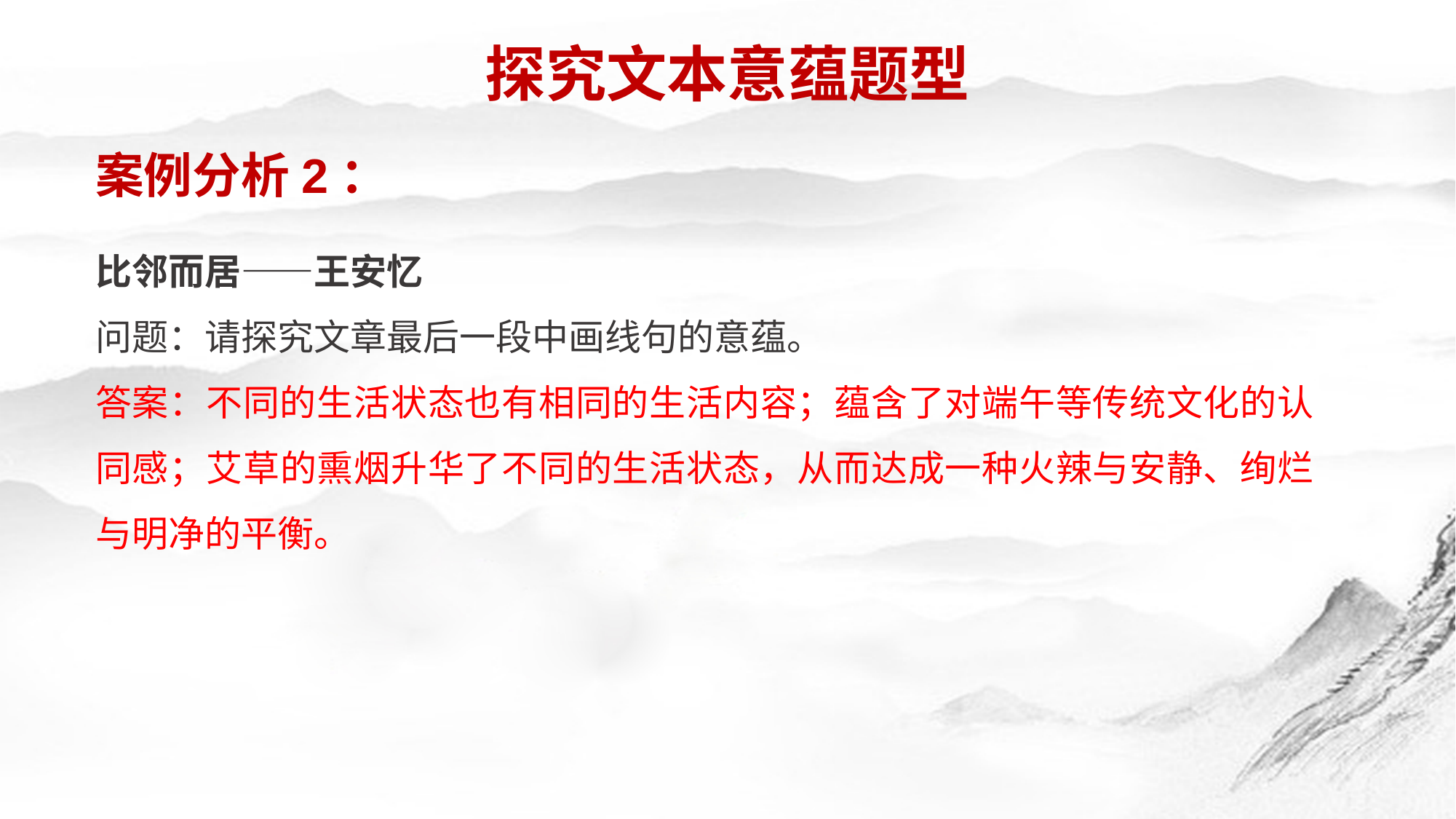

探究文本意蕴题型
案例分析2：
比邻而居——王安忆
问题：请探究文章最后一段中画线句的意蕴。
答案：不同的生活状态也有相同的生活内容；蕴含了对端午等传统文化的认同感；艾草的熏烟升华了不同的生活状态，从而达成一种火辣与安静、绚烂与明净的平衡。